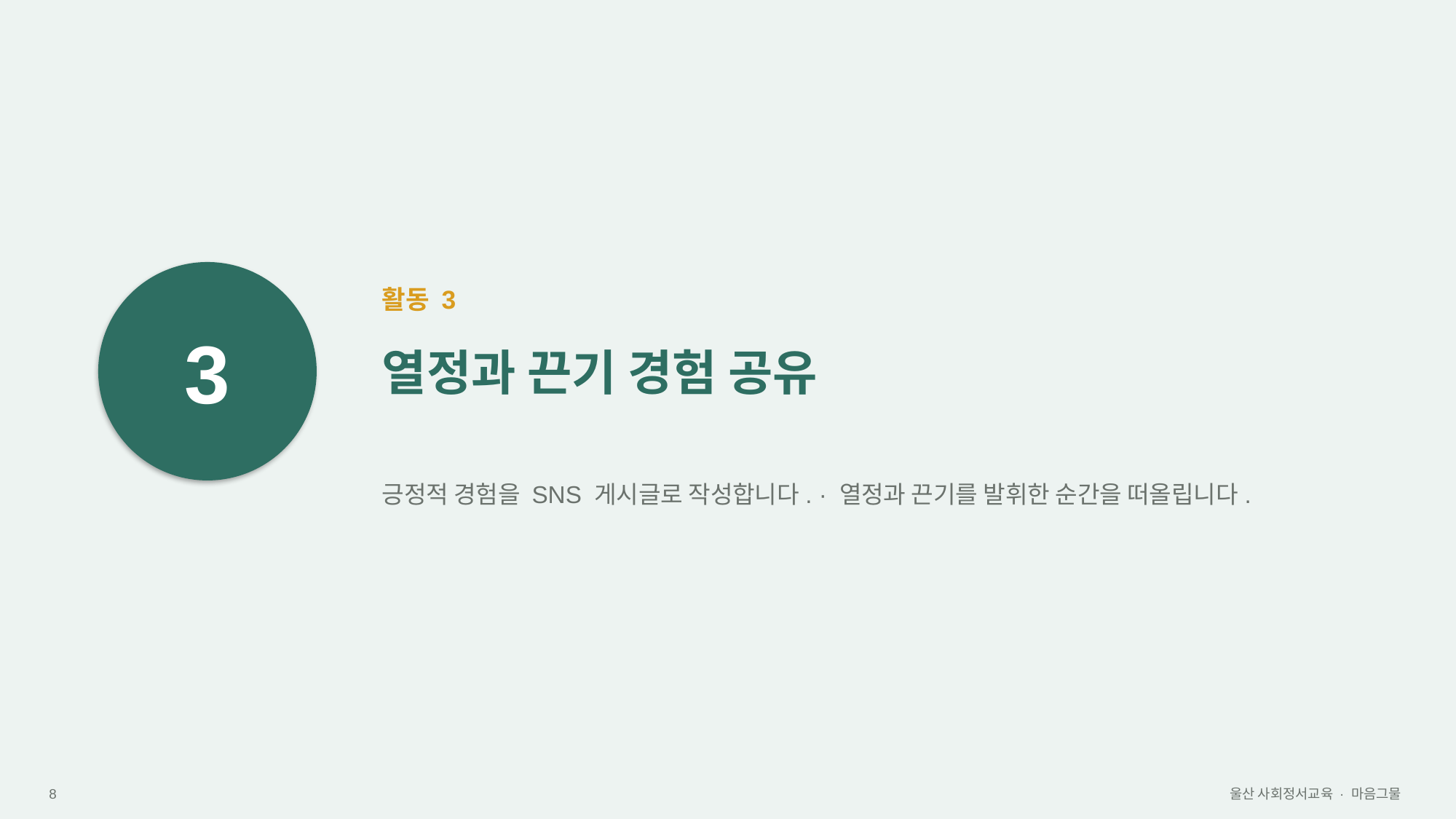

3
활동 3
열정과 끈기 경험 공유
긍정적 경험을 SNS 게시글로 작성합니다. · 열정과 끈기를 발휘한 순간을 떠올립니다.
8
울산 사회정서교육 · 마음그물